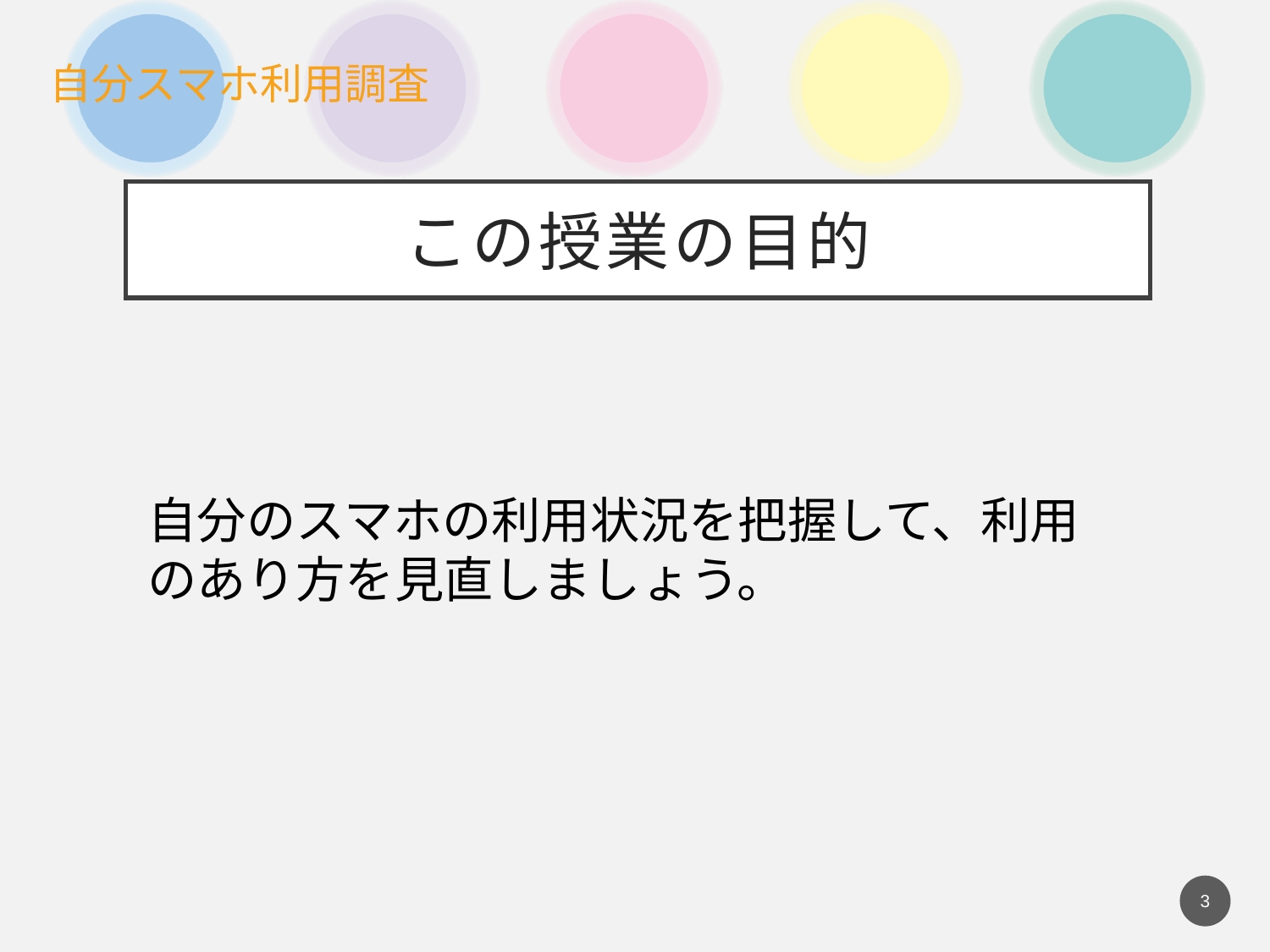

この授業の目的
自分のスマホの利用状況を把握して、利用のあり方を見直しましょう。
3